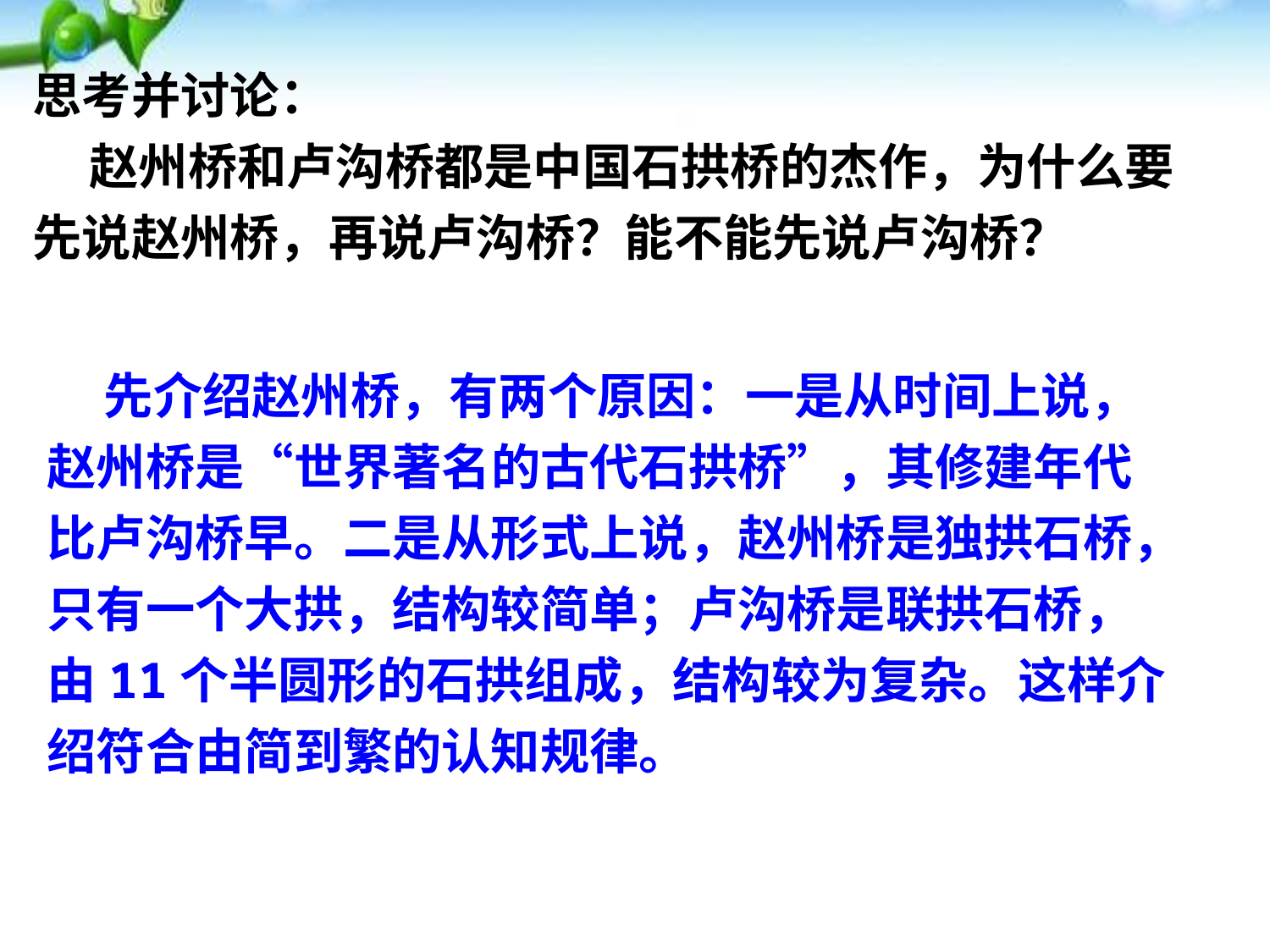

思考并讨论：
    赵州桥和卢沟桥都是中国石拱桥的杰作，为什么要先说赵州桥，再说卢沟桥？能不能先说卢沟桥？
    先介绍赵州桥，有两个原因：一是从时间上说，赵州桥是“世界著名的古代石拱桥”，其修建年代比卢沟桥早。二是从形式上说，赵州桥是独拱石桥，只有一个大拱，结构较简单；卢沟桥是联拱石桥，由11个半圆形的石拱组成，结构较为复杂。这样介绍符合由简到繁的认知规律。